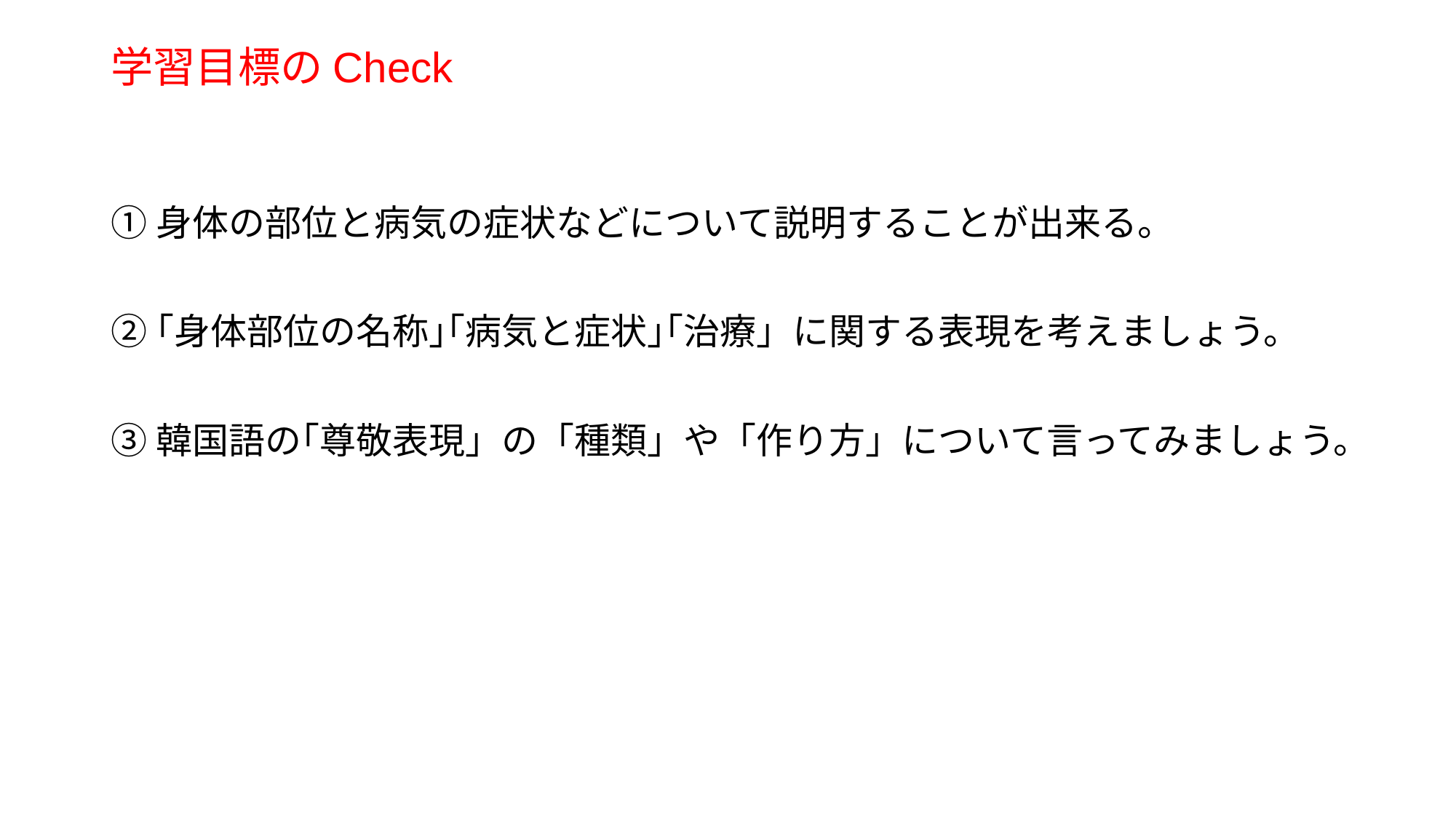

# 学習目標のCheck

①身体の部位と病気の症状などについて説明することが出来る。

②｢身体部位の名称｣｢病気と症状｣｢治療」に関する表現を考えましょう。

③韓国語の｢尊敬表現」の「種類」や「作り方」について言ってみましょう。